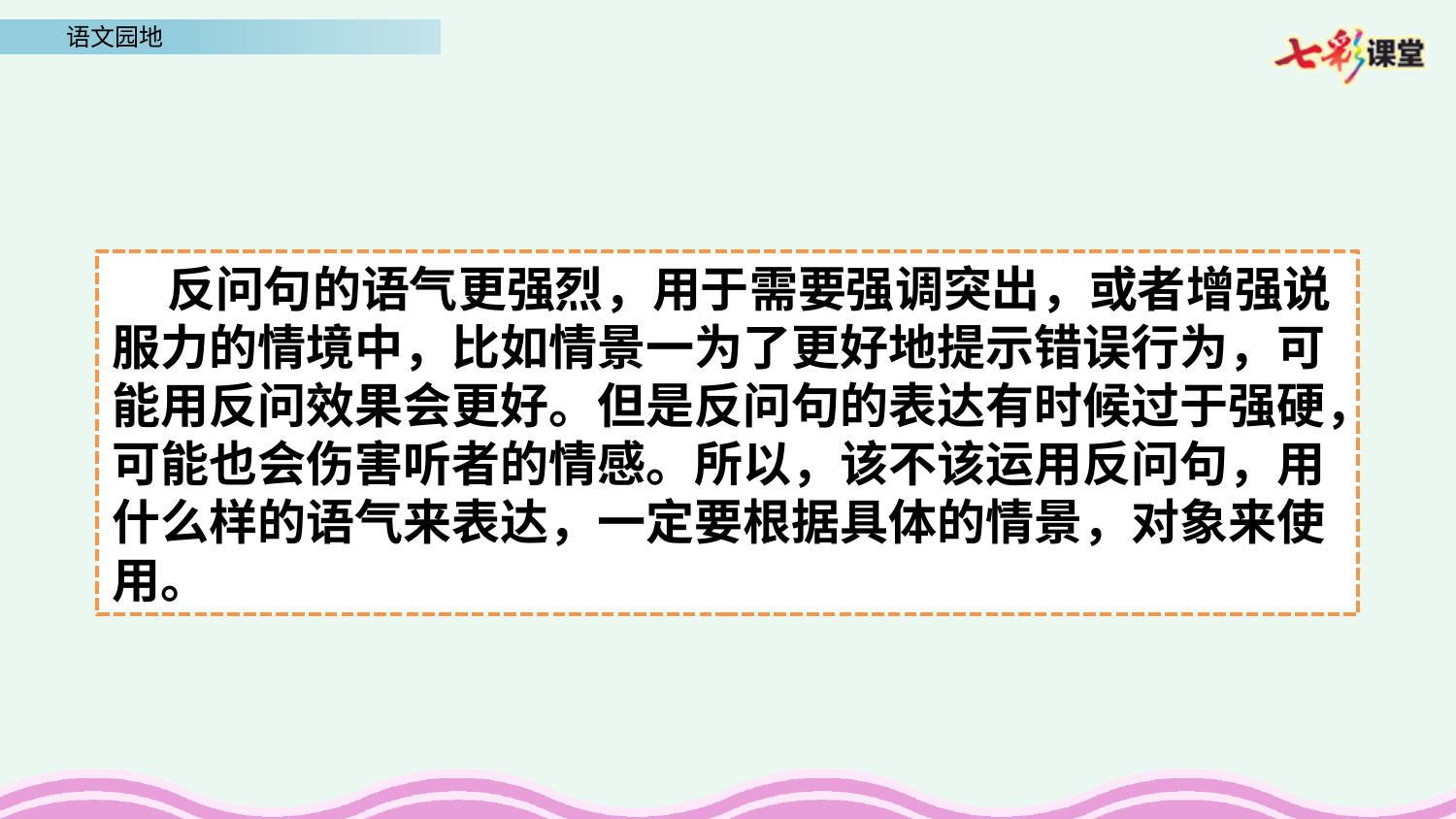

反问句的语气更强烈，用于需要强调突出，或者增强说服力的情境中，比如情景一为了更好地提示错误行为，可能用反问效果会更好。但是反问句的表达有时候过于强硬，可能也会伤害听者的情感。所以，该不该运用反问句，用什么样的语气来表达，一定要根据具体的情景，对象来使用。